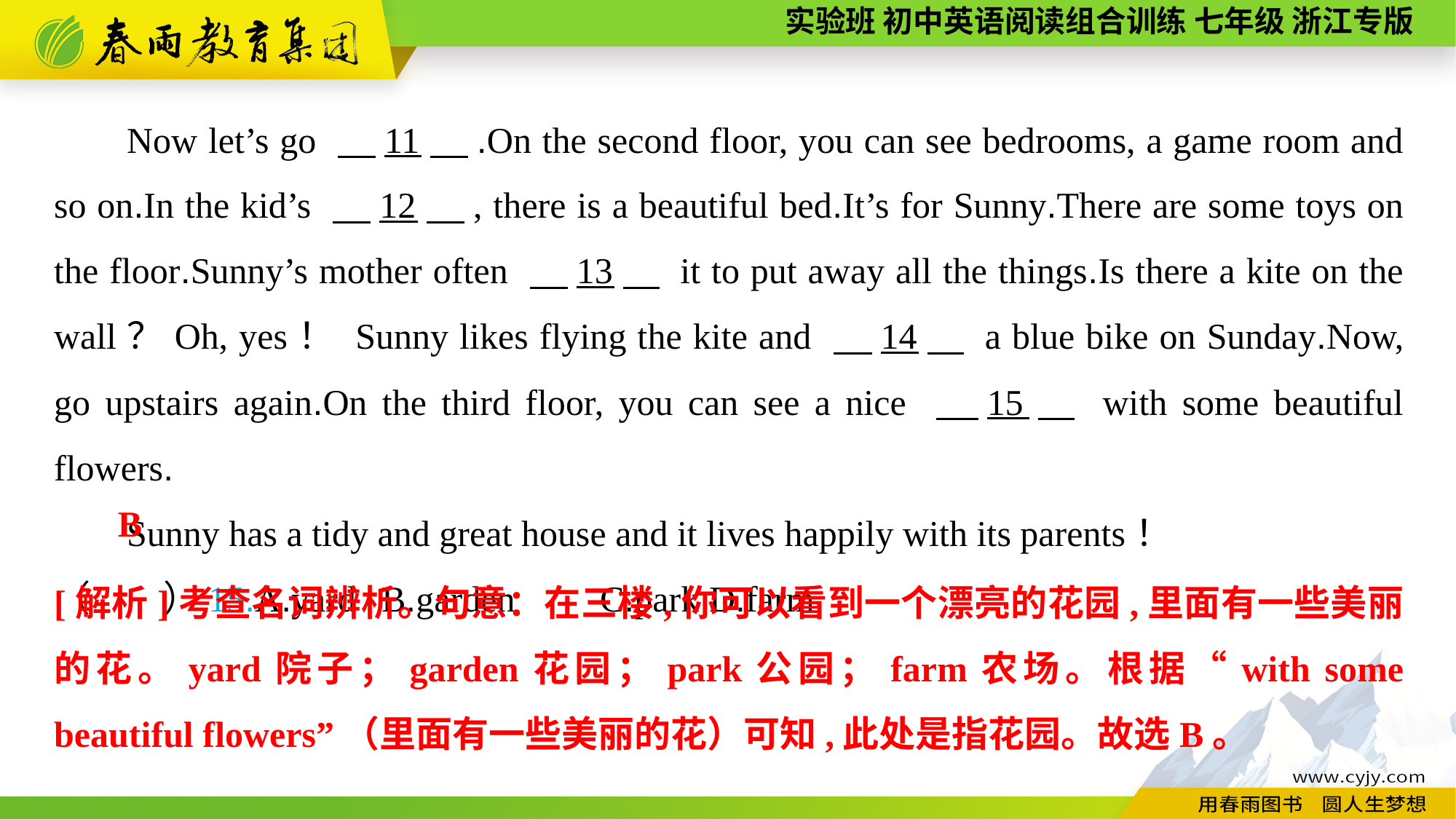

Now let’s go 　11　.On the second floor, you can see bedrooms, a game room and so on.In the kid’s 　12　, there is a beautiful bed.It’s for Sunny.There are some toys on the floor.Sunny’s mother often 　13　 it to put away all the things.Is there a kite on the wall？Oh, yes！ Sunny likes flying the kite and 　14　 a blue bike on Sunday.Now, go upstairs again.On the third floor, you can see a nice 　15　 with some beautiful flowers.
Sunny has a tidy and great house and it lives happily with its parents！
（　　）15.A.yard	B.garden	C.park	D.farm
B
[解析]考查名词辨析。句意：在三楼,你可以看到一个漂亮的花园,里面有一些美丽的花。yard院子；garden花园；park公园；farm农场。根据“with some beautiful flowers”（里面有一些美丽的花）可知,此处是指花园。故选B。